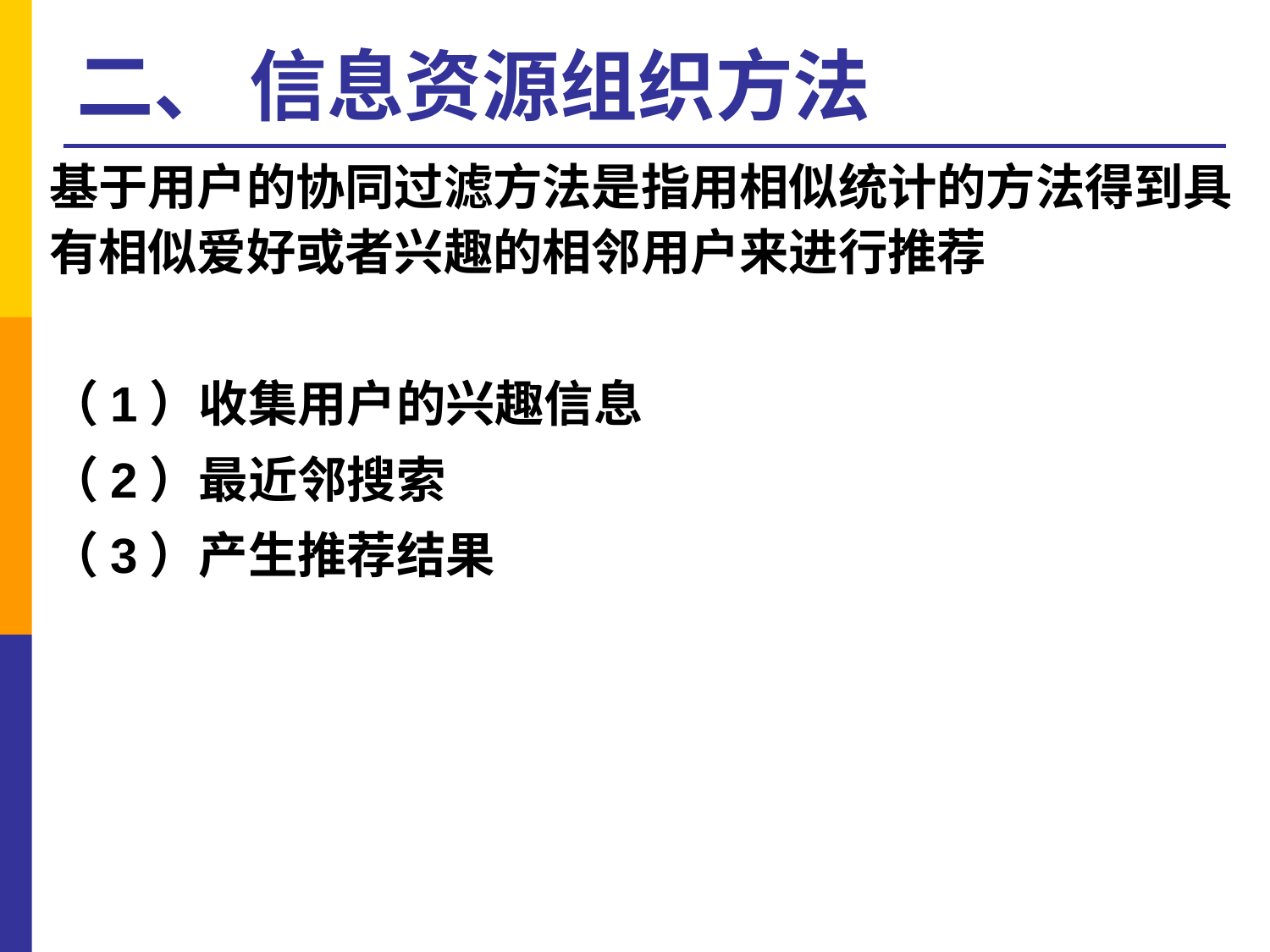

# 二、 信息资源组织方法
基于用户的协同过滤方法是指用相似统计的方法得到具有相似爱好或者兴趣的相邻用户来进行推荐

（1）收集用户的兴趣信息
（2）最近邻搜索
（3）产生推荐结果